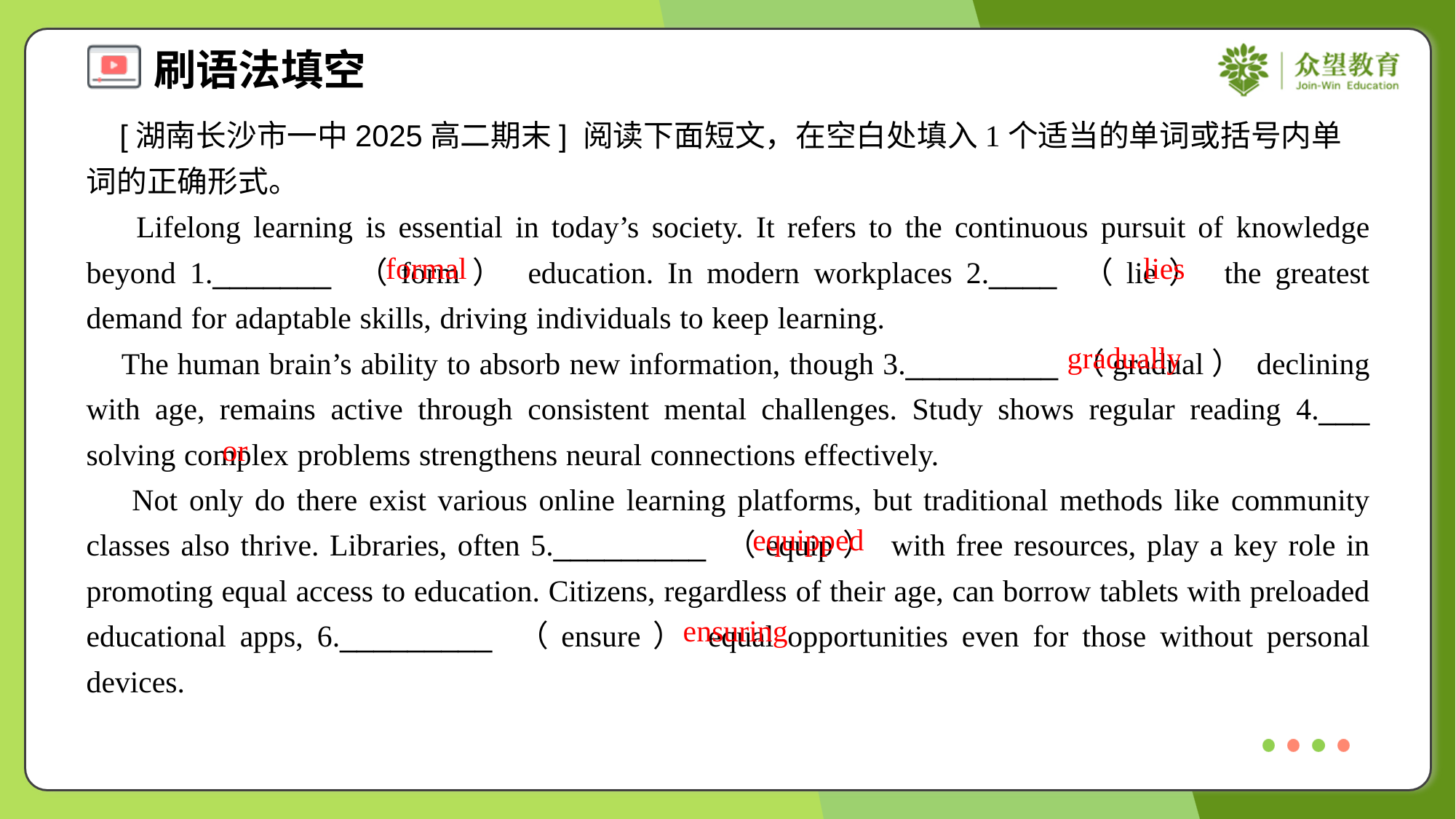

[湖南长沙市一中2025高二期末] 阅读下面短文，在空白处填入1个适当的单词或括号内单词的正确形式。
    Lifelong learning is essential in today’s society. It refers to the continuous pursuit of knowledge beyond 1._______ （form） education. In modern workplaces 2.____ （lie） the greatest demand for adaptable skills, driving individuals to keep learning.
    The human brain’s ability to absorb new information, though 3._________ （gradual） declining with age, remains active through consistent mental challenges. Study shows regular reading 4.___ solving complex problems strengthens neural connections effectively.
    Not only do there exist various online learning platforms, but traditional methods like community classes also thrive. Libraries, often 5._________ （equip） with free resources, play a key role in promoting equal access to education. Citizens, regardless of their age, can borrow tablets with preloaded educational apps, 6._________ （ensure） equal opportunities even for those without personal devices.

formal
lies
gradually
or
equipped
ensuring